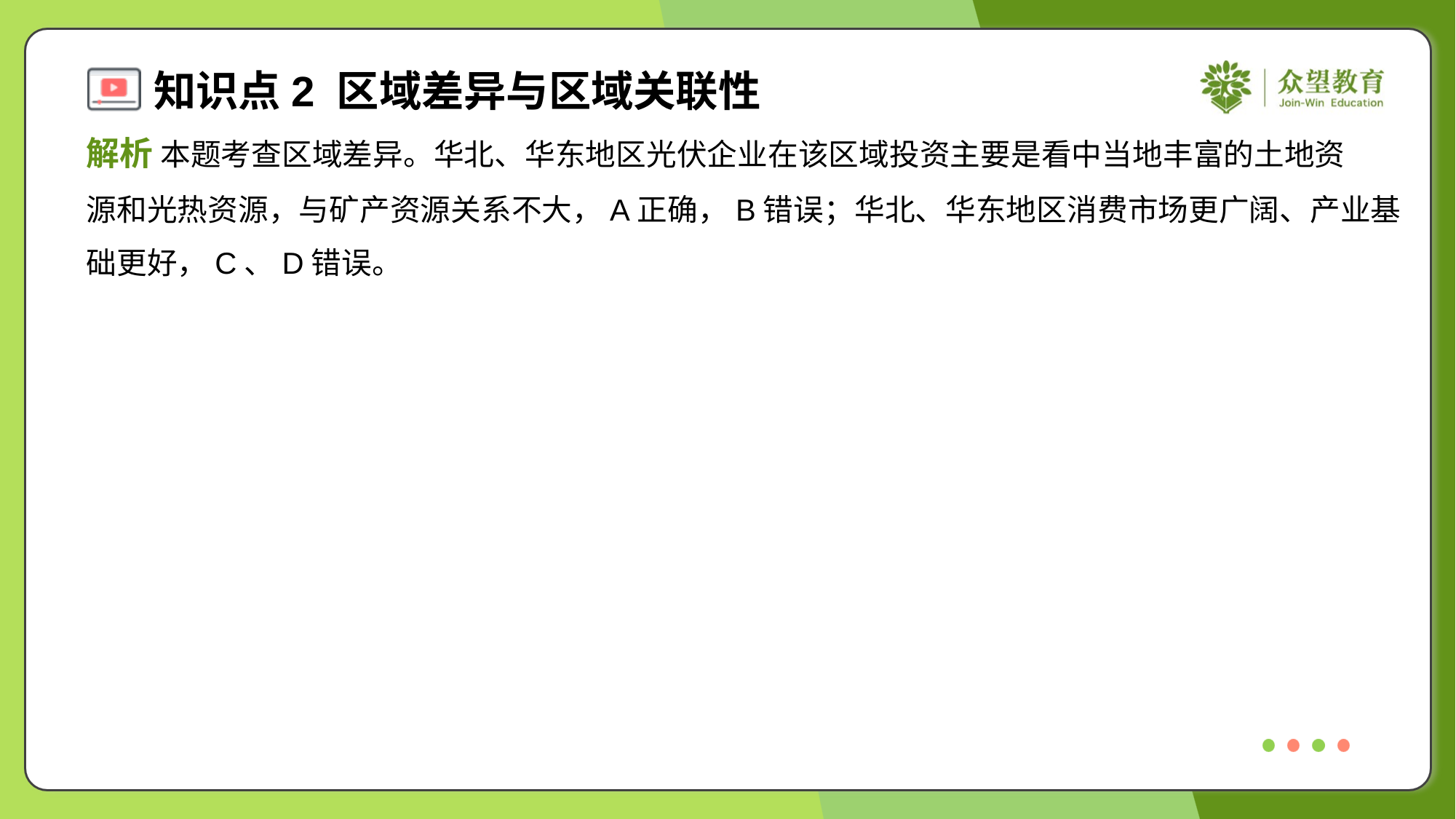

解析 本题考查区域差异。华北、华东地区光伏企业在该区域投资主要是看中当地丰富的土地资
源和光热资源，与矿产资源关系不大，A正确，B错误；华北、华东地区消费市场更广阔、产业基
础更好，C、D错误。